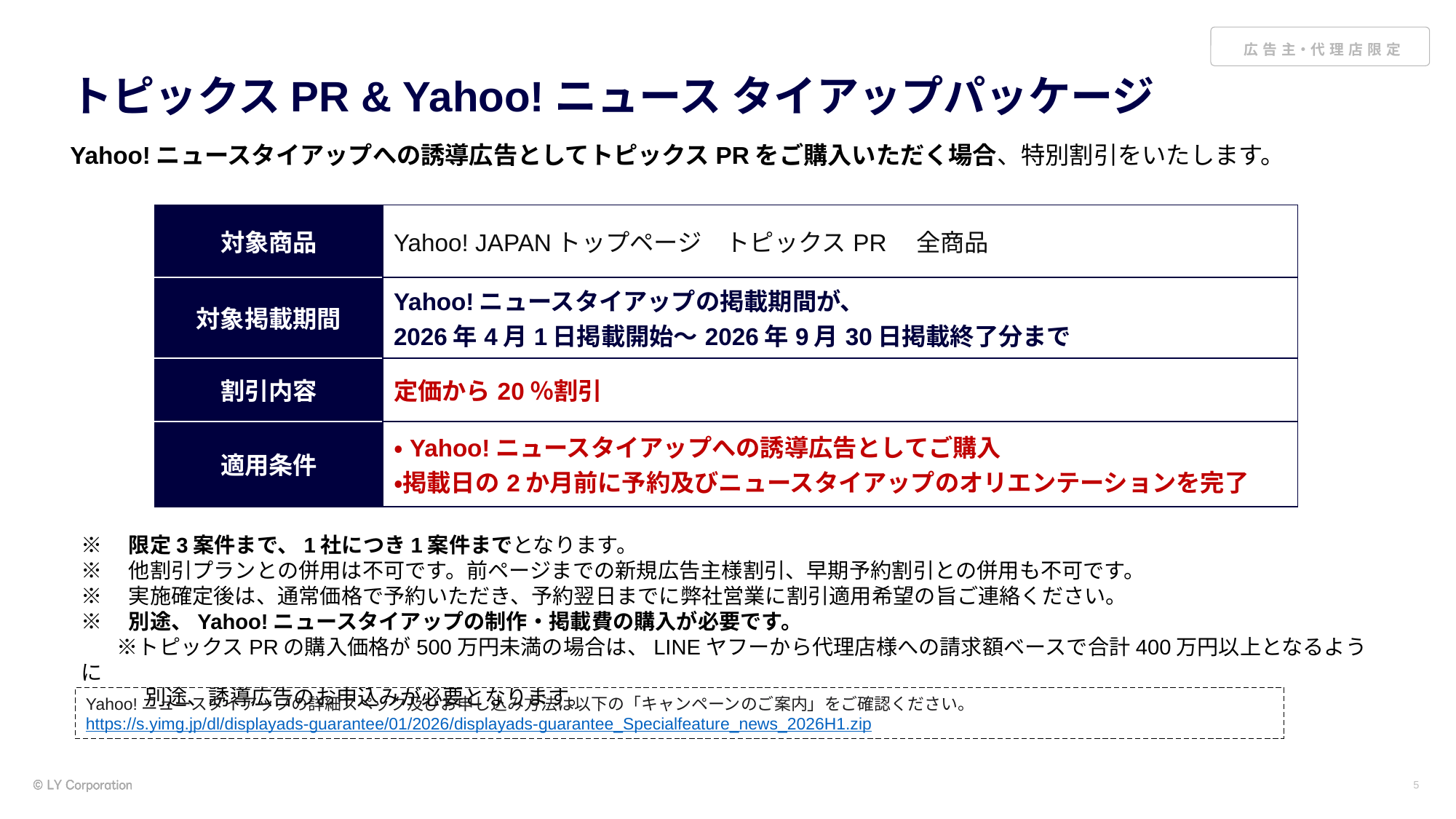

# トピックスPR & Yahoo!ニュース タイアップパッケージ
Yahoo!ニュースタイアップへの誘導広告としてトピックスPRをご購入いただく場合、特別割引をいたします。
| 対象商品 | Yahoo! JAPANトップページ　トピックスPR　全商品 |
| --- | --- |
| 対象掲載期間 | Yahoo!ニュースタイアップの掲載期間が、 2026年4月1日掲載開始～2026年9月30日掲載終了分まで |
| 割引内容 | 定価から20％割引 |
| 適用条件 | ・Yahoo!ニュースタイアップへの誘導広告としてご購入 ・掲載日の2か月前に予約及びニュースタイアップのオリエンテーションを完了 |
※　限定3案件まで、1社につき1案件までとなります。
※　他割引プランとの併用は不可です。前ページまでの新規広告主様割引、早期予約割引との併用も不可です。
※　実施確定後は、通常価格で予約いただき、予約翌日までに弊社営業に割引適用希望の旨ご連絡ください。
※　別途、Yahoo!ニュースタイアップの制作・掲載費の購入が必要です。
　   ※トピックスPRの購入価格が500万円未満の場合は、LINEヤフーから代理店様への請求額ベースで合計400万円以上となるように
　　　別途、誘導広告のお申込みが必要となります。

Yahoo!ニュースタイアップの詳細スペック及びお申し込み方法は以下の「キャンペーンのご案内」をご確認ください。
https://s.yimg.jp/dl/displayads-guarantee/01/2026/displayads-guarantee_Specialfeature_news_2026H1.zip